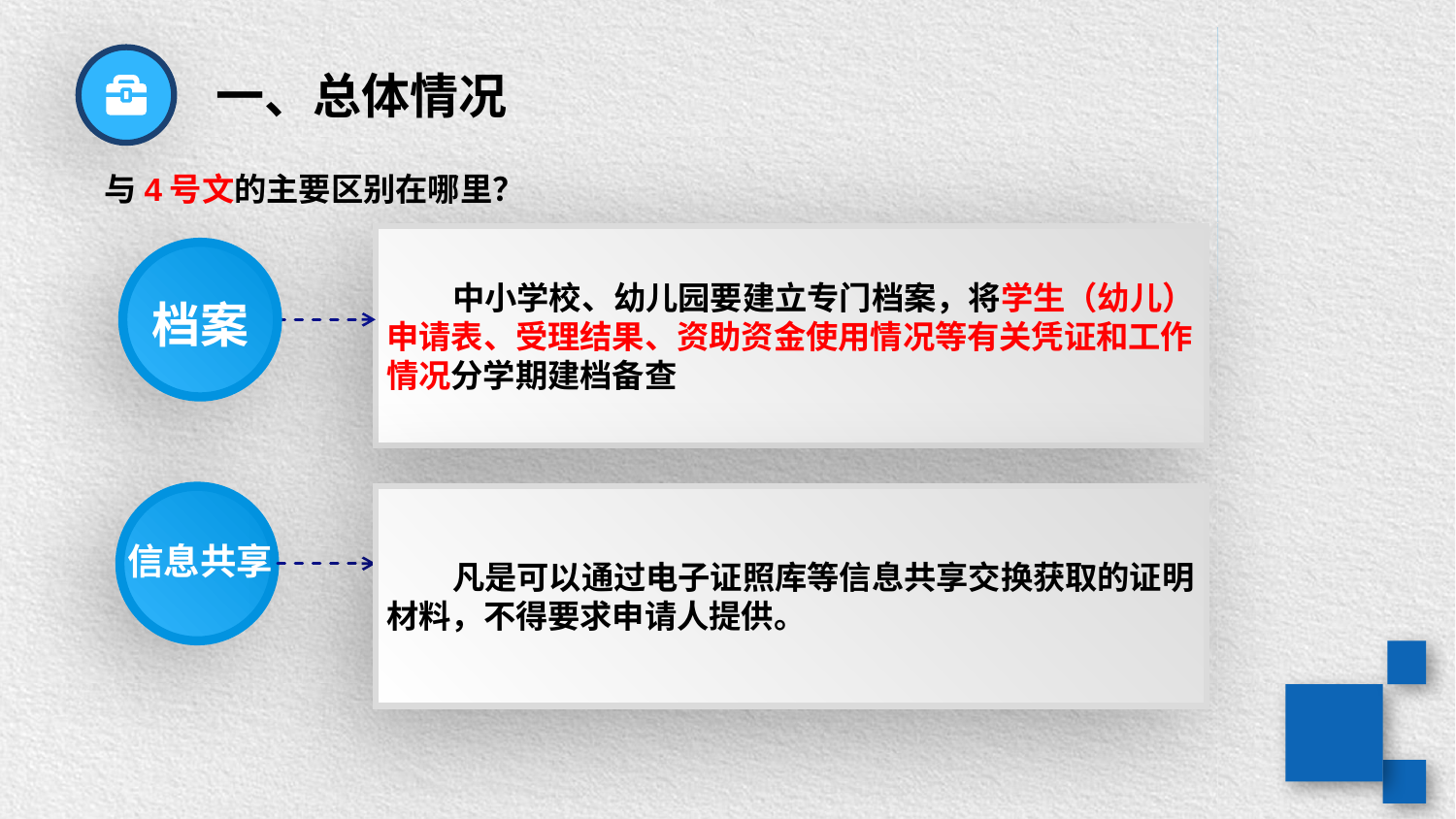

一、总体情况

与4号文的主要区别在哪里？
        中小学校、幼儿园要建立专门档案，将学生（幼儿）申请表、受理结果、资助资金使用情况等有关凭证和工作情况分学期建档备查

档案

信息共享
        凡是可以通过电子证照库等信息共享交换获取的证明材料，不得要求申请人提供。